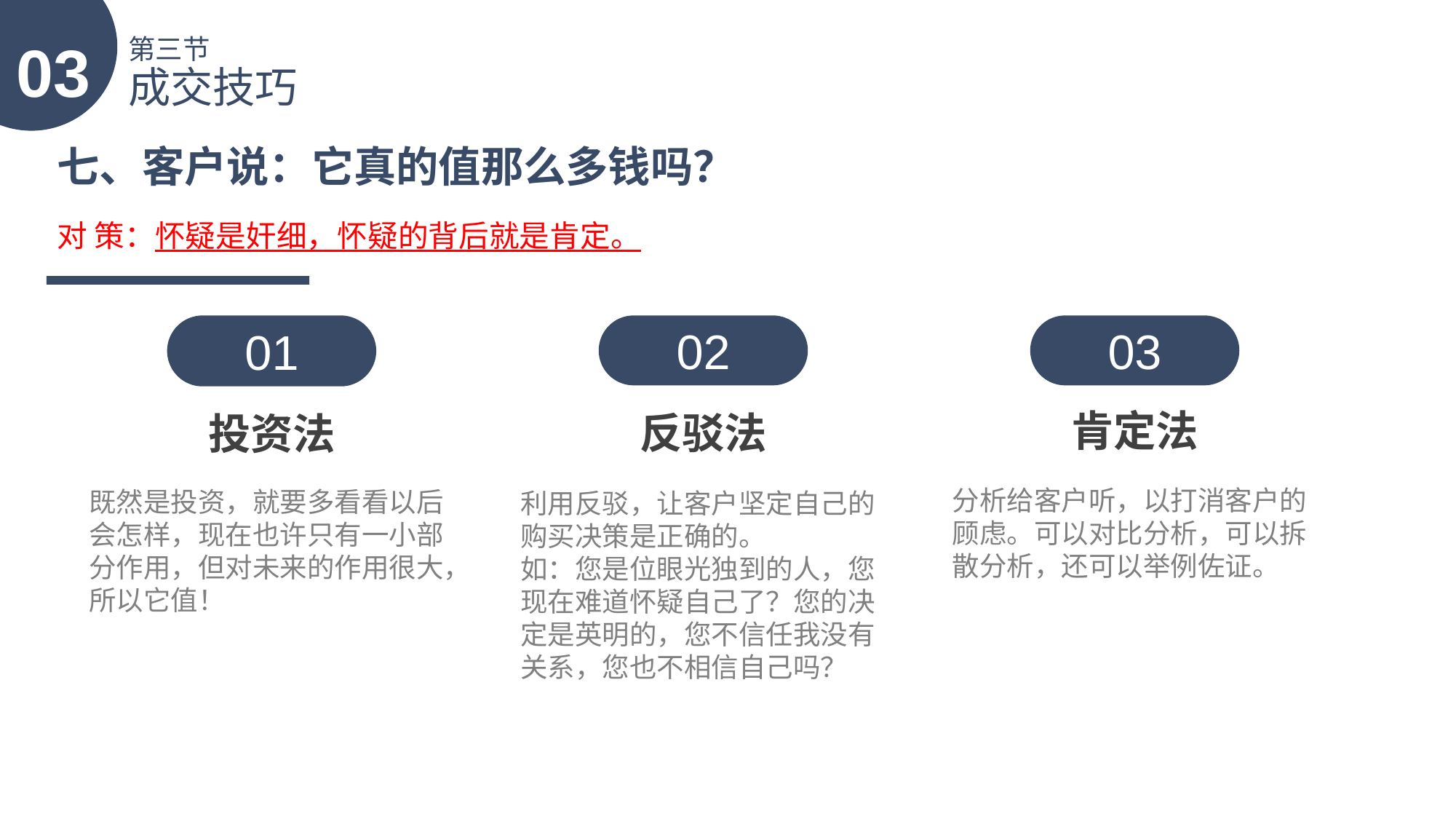

03
第三节
成交技巧
七、客户说：它真的值那么多钱吗？
对 策：怀疑是奸细，怀疑的背后就是肯定。

01
投资法
既然是投资，就要多看看以后会怎样，现在也许只有一小部分作用，但对未来的作用很大，所以它值！
02
反驳法
利用反驳，让客户坚定自己的购买决策是正确的。
如：您是位眼光独到的人，您现在难道怀疑自己了？您的决定是英明的，您不信任我没有关系，您也不相信自己吗？
03
肯定法
分析给客户听，以打消客户的顾虑。可以对比分析，可以拆散分析，还可以举例佐证。